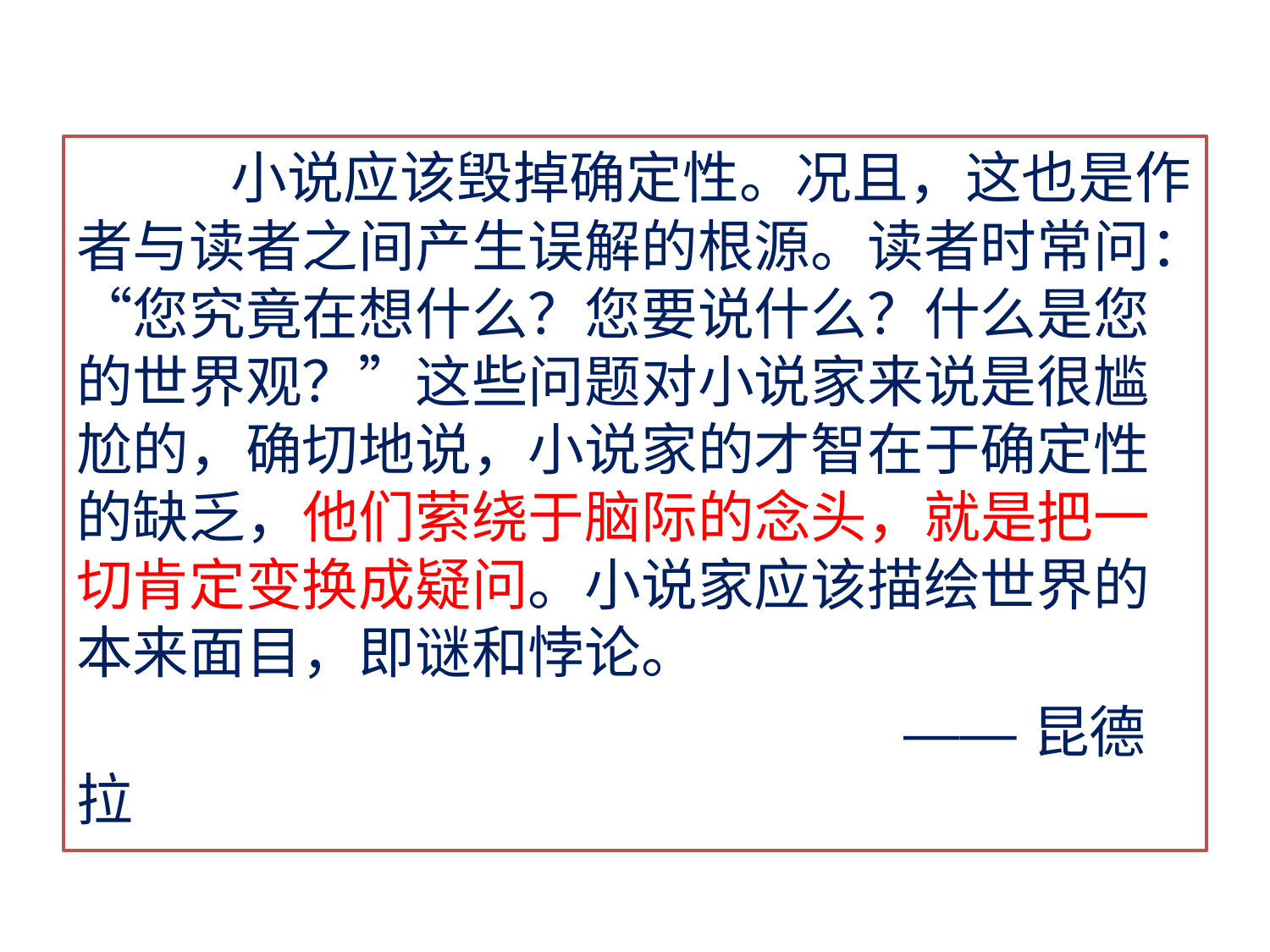

小说应该毁掉确定性。况且，这也是作者与读者之间产生误解的根源。读者时常问：“您究竟在想什么？您要说什么？什么是您的世界观？”这些问题对小说家来说是很尴尬的，确切地说，小说家的才智在于确定性的缺乏，他们萦绕于脑际的念头，就是把一切肯定变换成疑问。小说家应该描绘世界的本来面目，即谜和悖论。
                                                     ——昆德拉